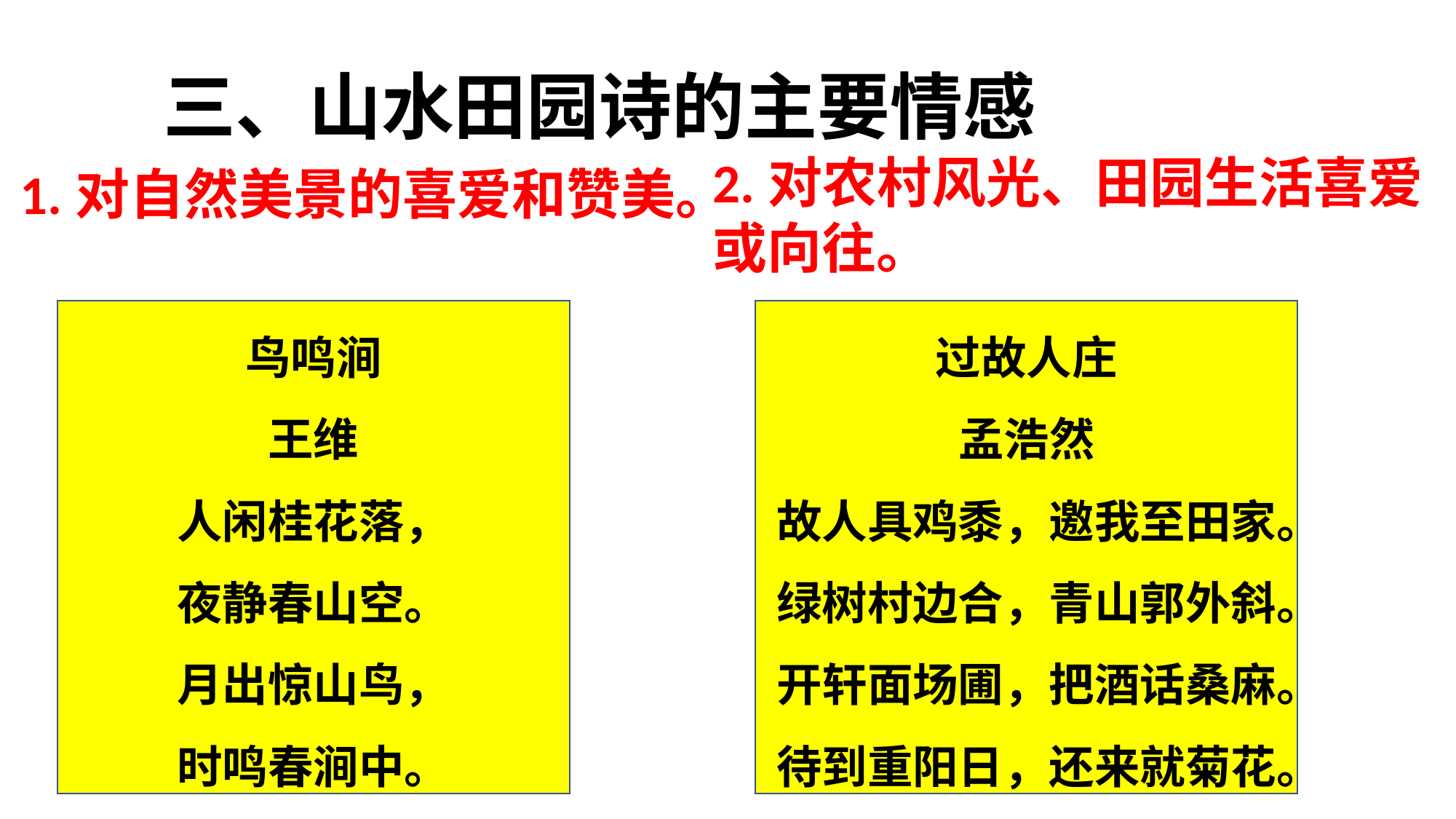

三、山水田园诗的主要情感
2.对农村风光、田园生活喜爱或向往。
1.对自然美景的喜爱和赞美。
鸟鸣涧
王维
人闲桂花落，
夜静春山空。
月出惊山鸟，
时鸣春涧中。
过故人庄
孟浩然
故人具鸡黍，邀我至田家。绿树村边合，青山郭外斜。开轩面场圃，把酒话桑麻。待到重阳日，还来就菊花。